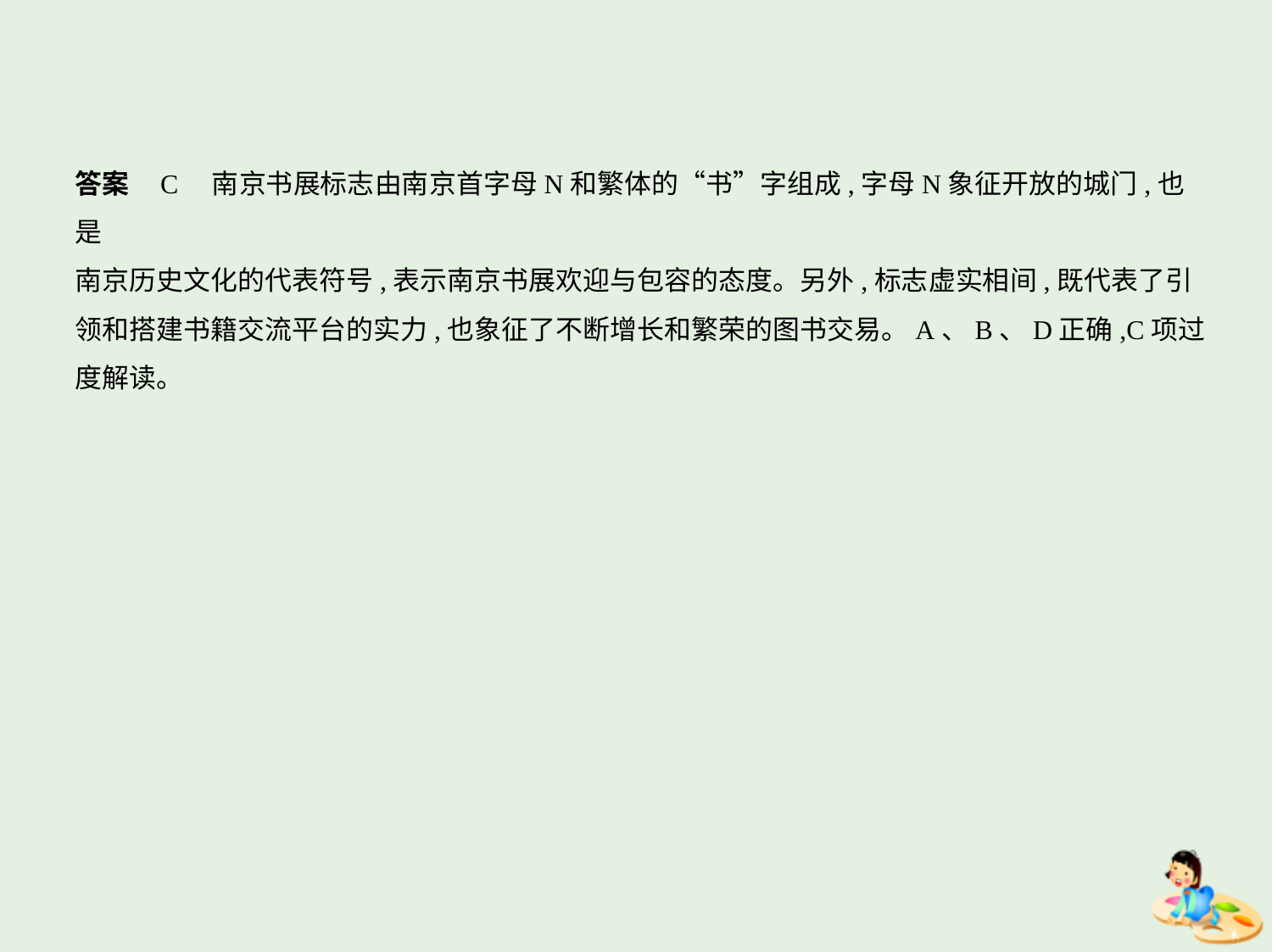

答案    C　南京书展标志由南京首字母N和繁体的“书”字组成,字母N象征开放的城门,也是
南京历史文化的代表符号,表示南京书展欢迎与包容的态度。另外,标志虚实相间,既代表了引
领和搭建书籍交流平台的实力,也象征了不断增长和繁荣的图书交易。A、B、D正确,C项过
度解读。